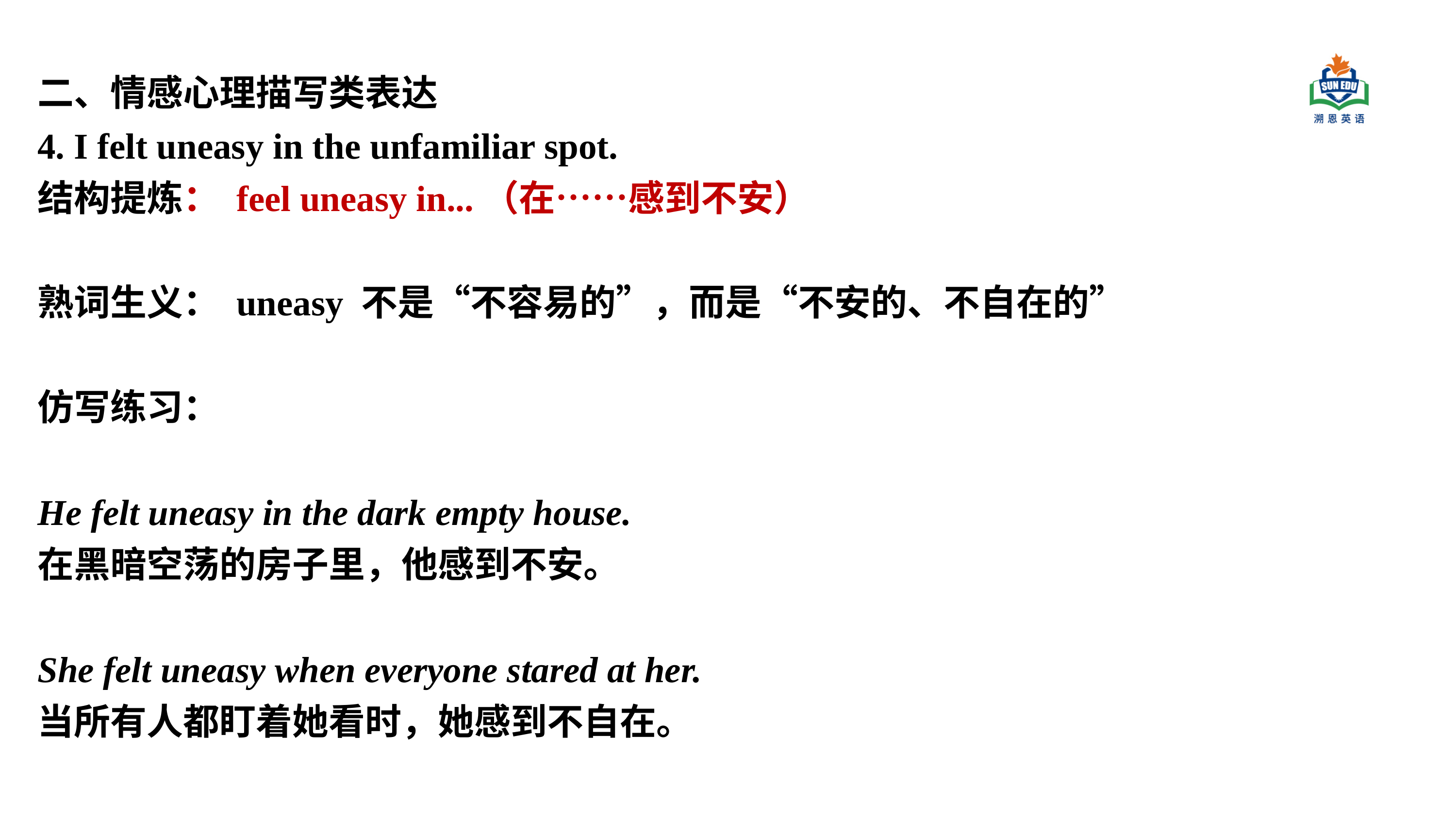

二、情感心理描写类表达
4. I felt uneasy in the unfamiliar spot.
结构提炼： feel uneasy in...（在……感到不安）

熟词生义： uneasy 不是“不容易的”，而是“不安的、不自在的”

仿写练习：

He felt uneasy in the dark empty house.
在黑暗空荡的房子里，他感到不安。

She felt uneasy when everyone stared at her.
当所有人都盯着她看时，她感到不自在。